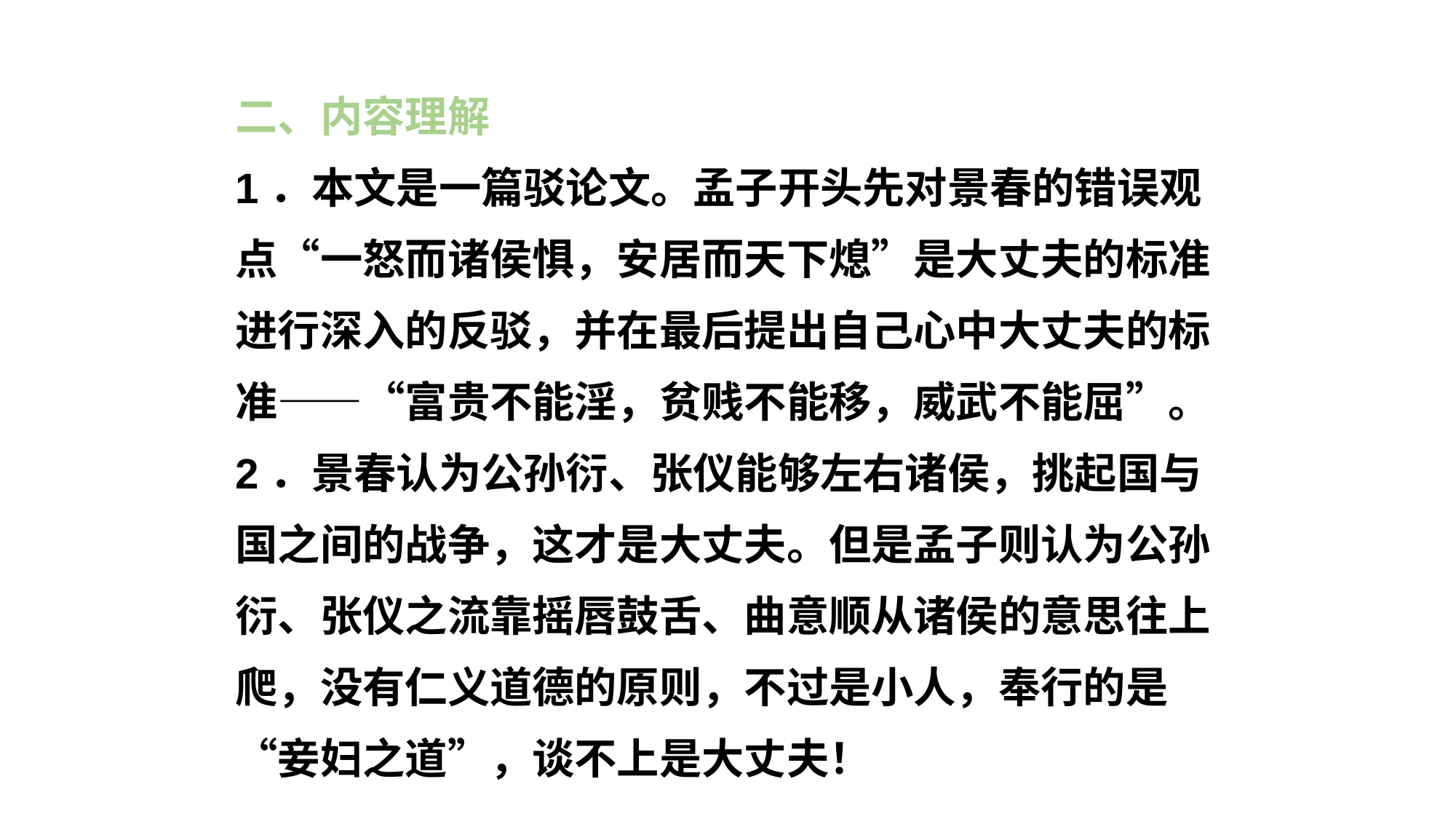

二、内容理解
1．本文是一篇驳论文。孟子开头先对景春的错误观点“一怒而诸侯惧，安居而天下熄”是大丈夫的标准进行深入的反驳，并在最后提出自己心中大丈夫的标准——“富贵不能淫，贫贱不能移，威武不能屈”。2．景春认为公孙衍、张仪能够左右诸侯，挑起国与国之间的战争，这才是大丈夫。但是孟子则认为公孙衍、张仪之流靠摇唇鼓舌、曲意顺从诸侯的意思往上爬，没有仁义道德的原则，不过是小人，奉行的是“妾妇之道”，谈不上是大丈夫！